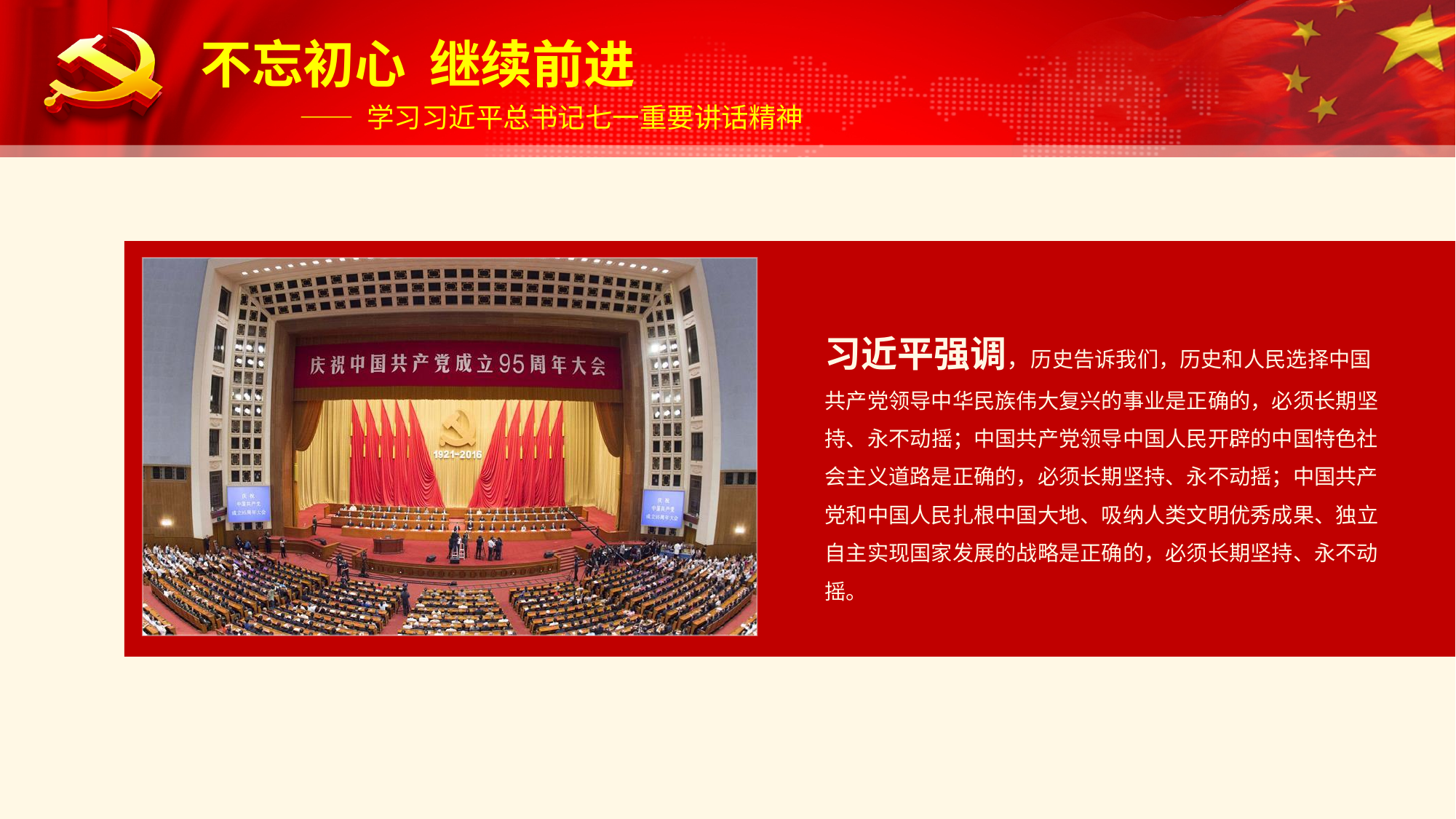

习近平强调，历史告诉我们，历史和人民选择中国共产党领导中华民族伟大复兴的事业是正确的，必须长期坚持、永不动摇；中国共产党领导中国人民开辟的中国特色社会主义道路是正确的，必须长期坚持、永不动摇；中国共产党和中国人民扎根中国大地、吸纳人类文明优秀成果、独立自主实现国家发展的战略是正确的，必须长期坚持、永不动摇。